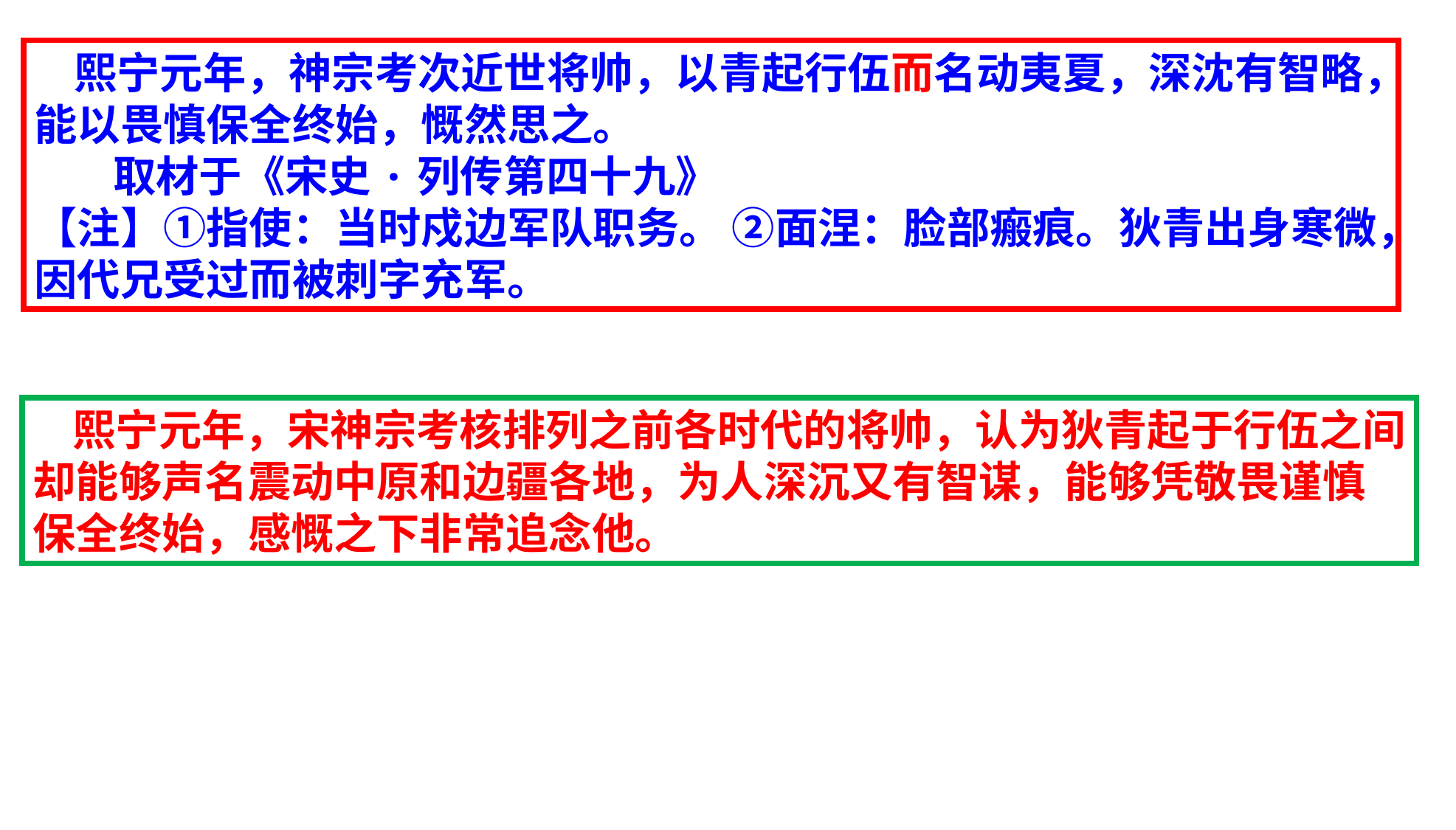

熙宁元年，神宗考次近世将帅，以青起行伍而名动夷夏，深沈有智略，能以畏慎保全终始，慨然思之。
       取材于《宋史·列传第四十九》
【注】①指使：当时戍边军队职务。 ②面涅：脸部瘢痕。狄青出身寒微，因代兄受过而被刺字充军。
   熙宁元年，宋神宗考核排列之前各时代的将帅，认为狄青起于行伍之间却能够声名震动中原和边疆各地，为人深沉又有智谋，能够凭敬畏谨慎保全终始，感慨之下非常追念他。